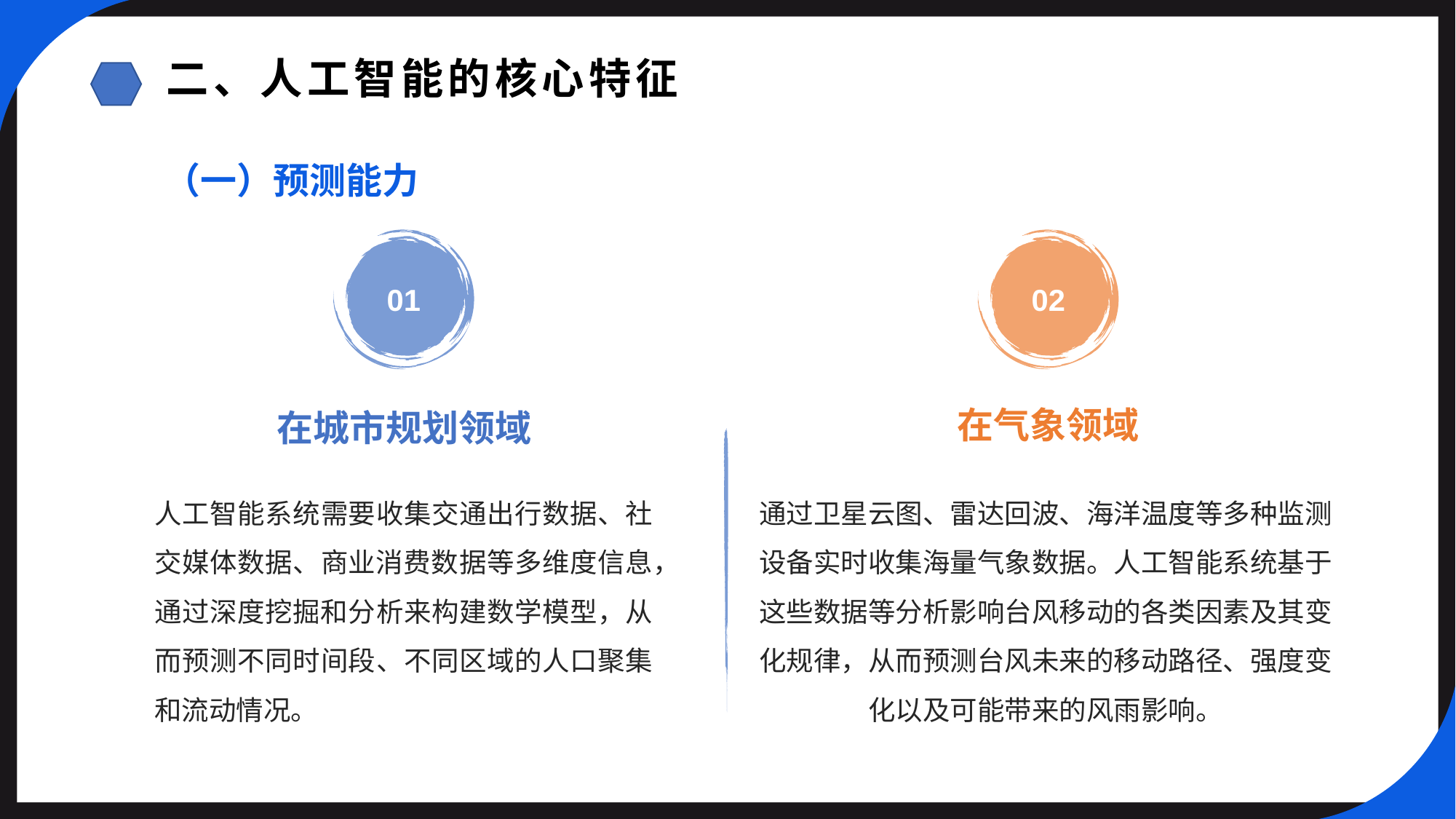

二、人工智能的核心特征
（一）预测能力
01
02
在气象领域
在城市规划领域

人工智能系统需要收集交通出行数据、社交媒体数据、商业消费数据等多维度信息，通过深度挖掘和分析来构建数学模型，从而预测不同时间段、不同区域的人口聚集和流动情况。

通过卫星云图、雷达回波、海洋温度等多种监测设备实时收集海量气象数据。人工智能系统基于这些数据等分析影响台风移动的各类因素及其变化规律，从而预测台风未来的移动路径、强度变化以及可能带来的风雨影响。